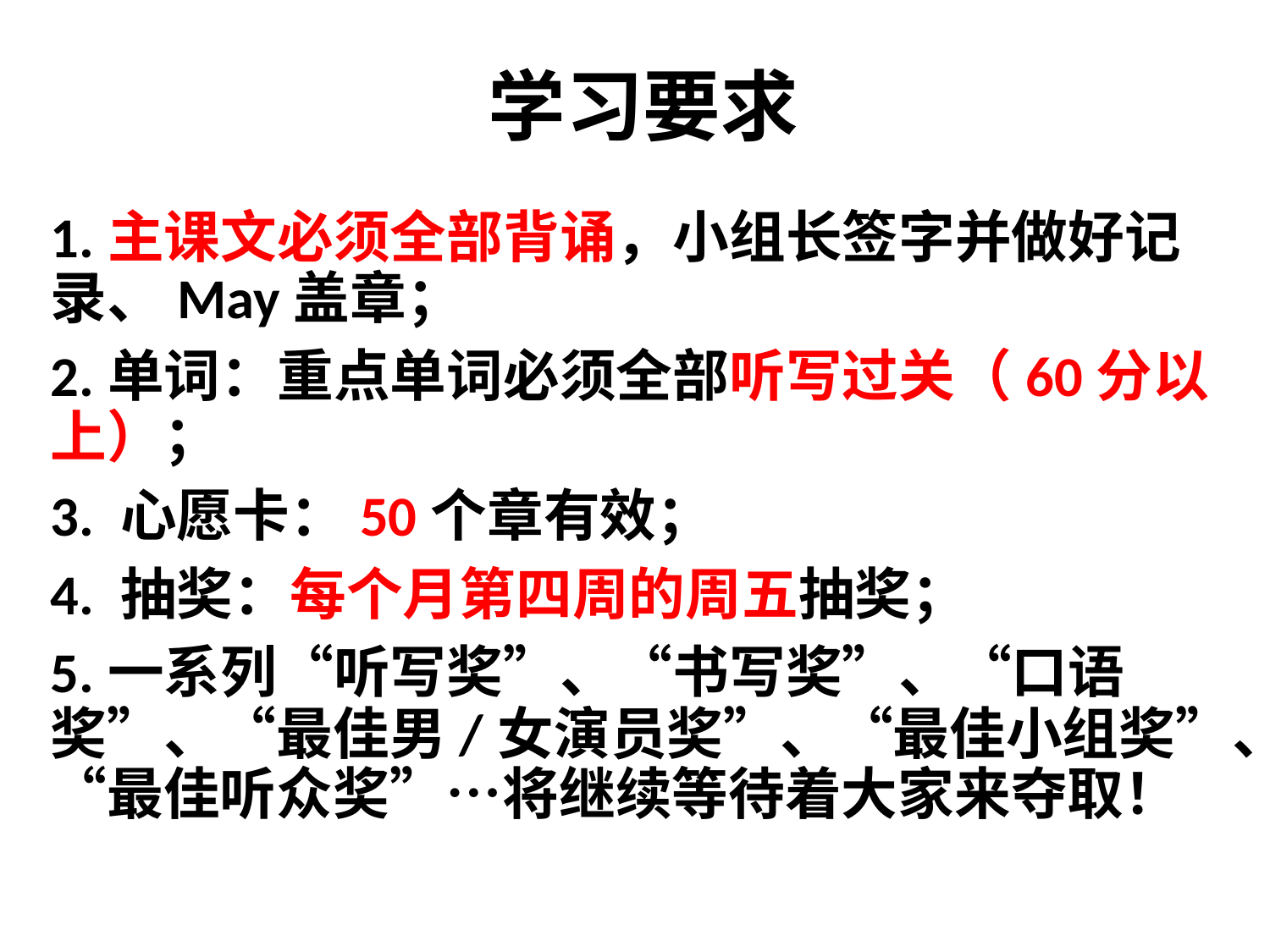

# 学习要求
1.主课文必须全部背诵，小组长签字并做好记录、May盖章；
2.单词：重点单词必须全部听写过关（60分以上）；
3. 心愿卡：50个章有效；
4. 抽奖：每个月第四周的周五抽奖；
5.一系列“听写奖”、“书写奖”、“口语奖”、“最佳男/女演员奖”、“最佳小组奖”、“最佳听众奖”…将继续等待着大家来夺取！